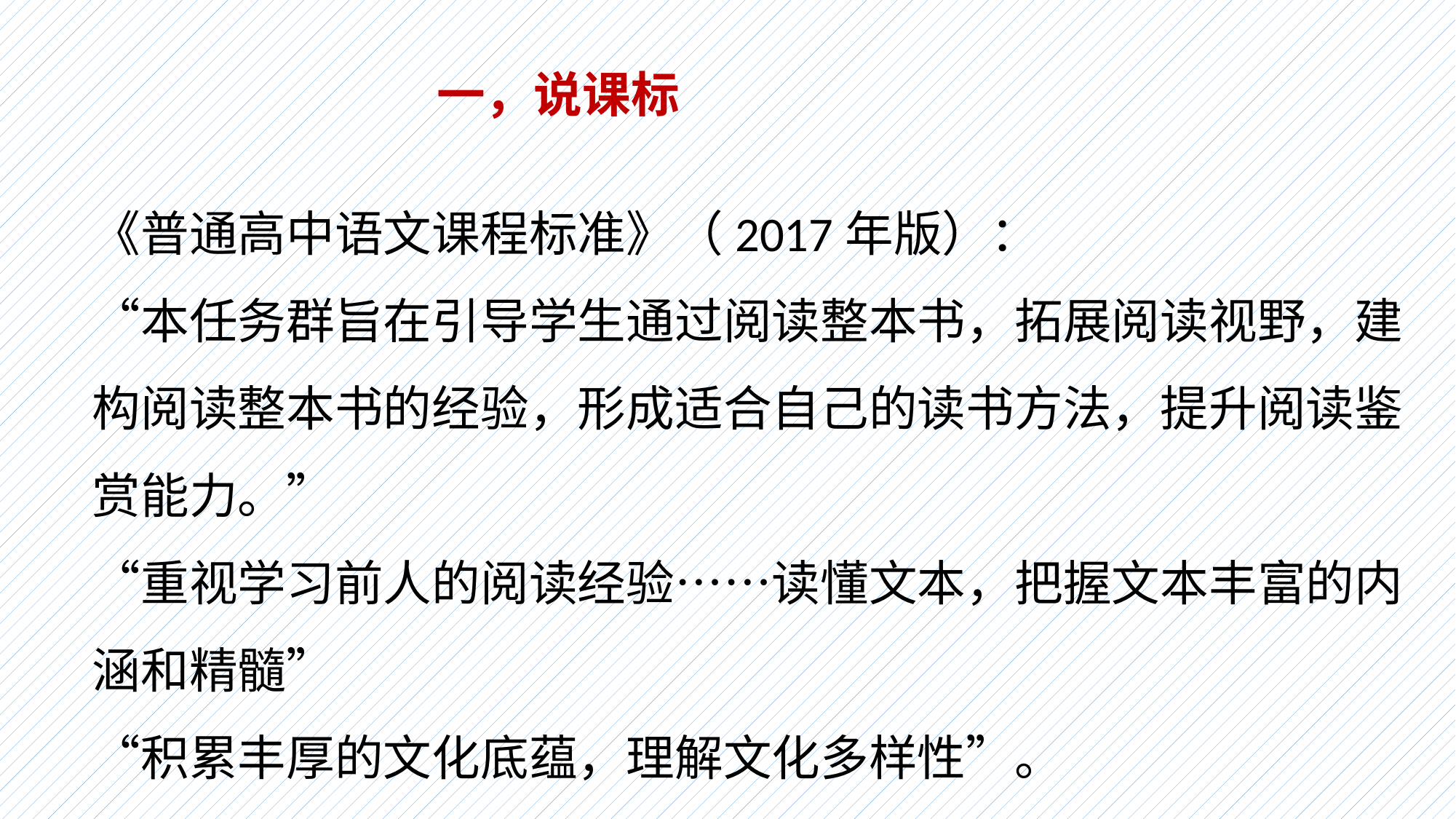

一，说课标
# 《普通高中语文课程标准》（2017年版）： “本任务群旨在引导学生通过阅读整本书，拓展阅读视野，建构阅读整本书的经验，形成适合自己的读书方法，提升阅读鉴赏能力。” “重视学习前人的阅读经验……读懂文本，把握文本丰富的内涵和精髓” “积累丰厚的文化底蕴，理解文化多样性”。